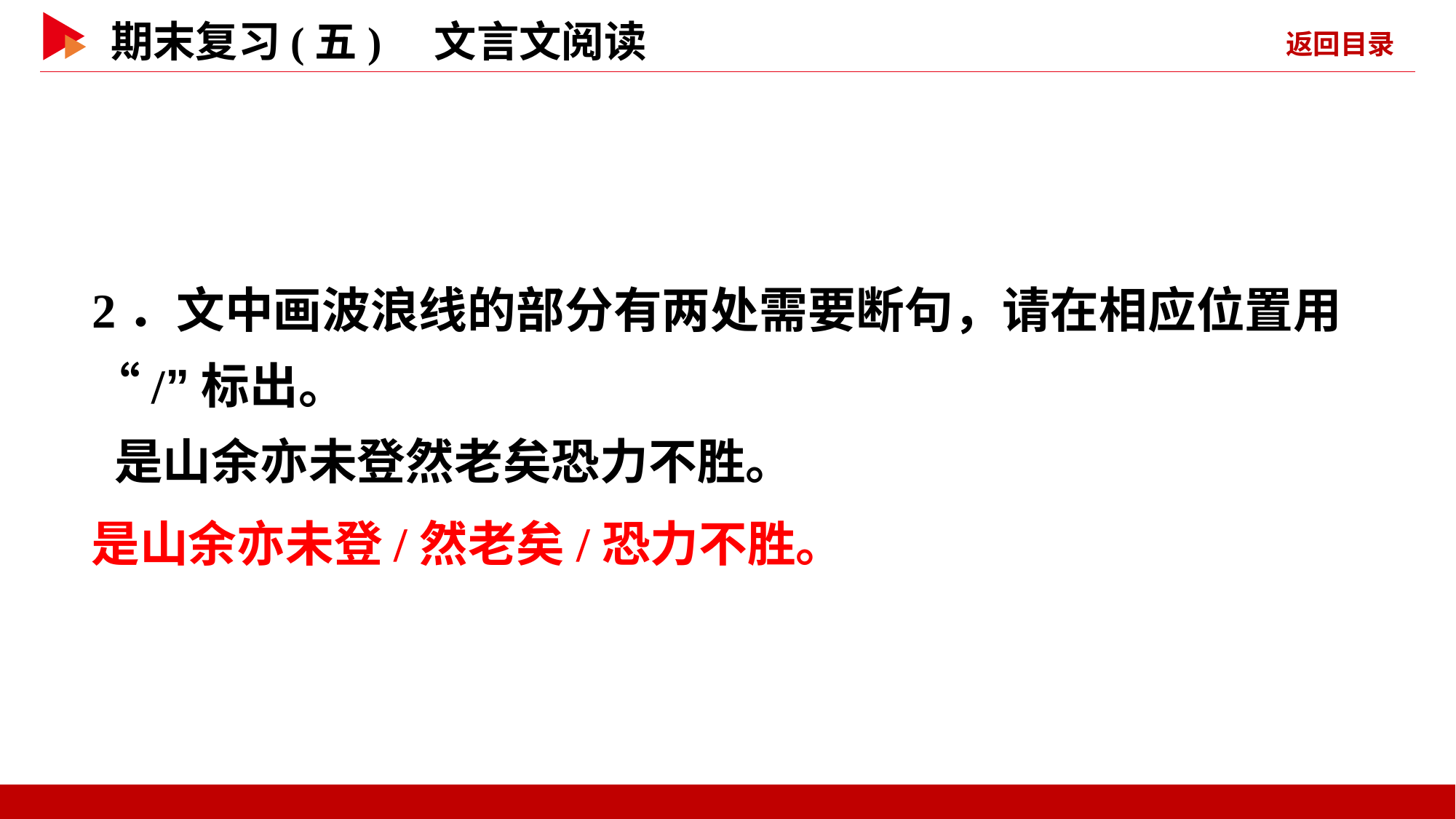

2．文中画波浪线的部分有两处需要断句，请在相应位置用“/”标出。
 是山余亦未登然老矣恐力不胜。
 是山余亦未登/然老矣/恐力不胜。